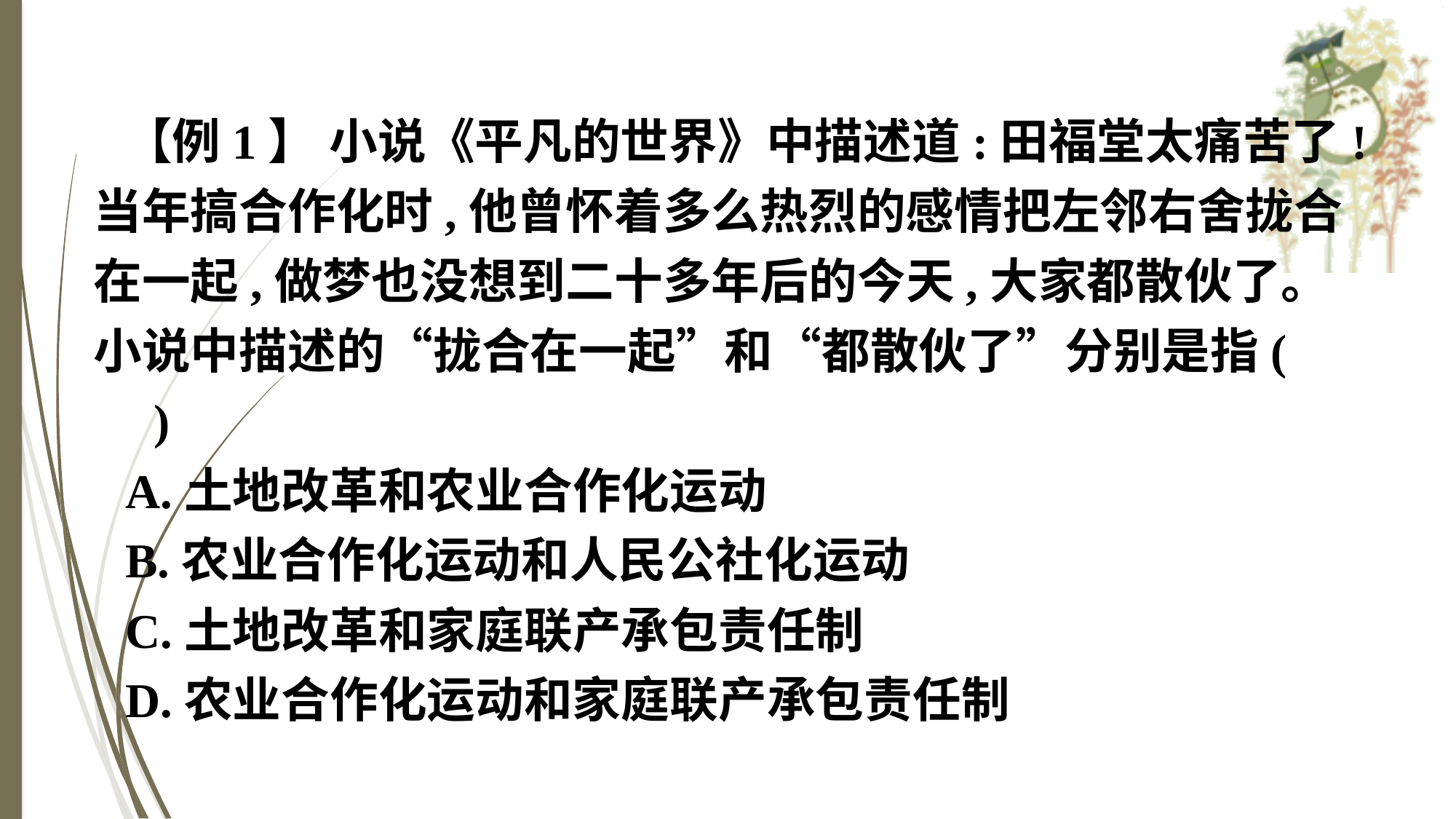

【例1】 小说《平凡的世界》中描述道:田福堂太痛苦了!当年搞合作化时,他曾怀着多么热烈的感情把左邻右舍拢合在一起,做梦也没想到二十多年后的今天,大家都散伙了。小说中描述的“拢合在一起”和“都散伙了”分别是指(　　)
A.土地改革和农业合作化运动
B.农业合作化运动和人民公社化运动
C.土地改革和家庭联产承包责任制
D.农业合作化运动和家庭联产承包责任制